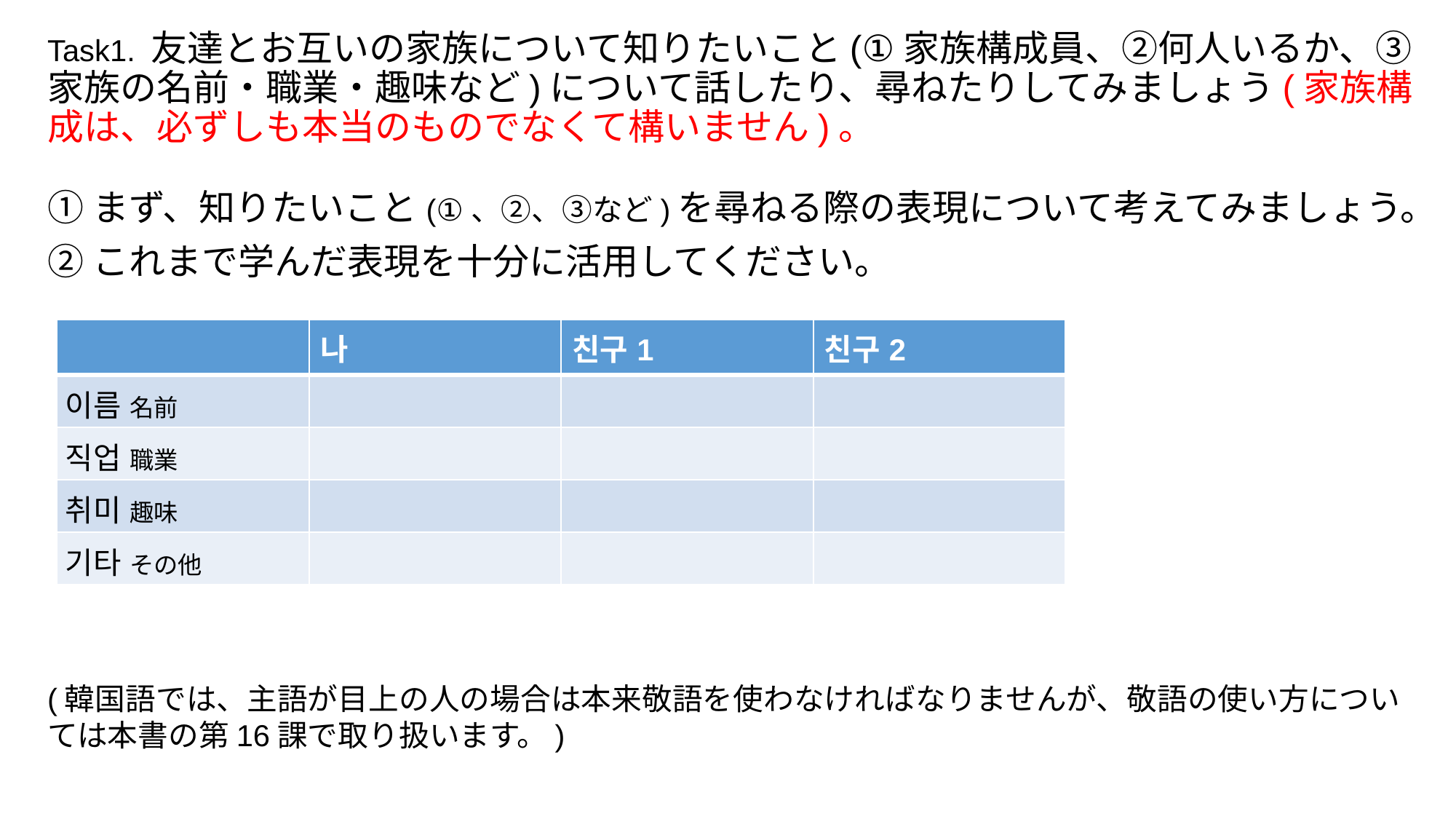

# Task1. 友達とお互いの家族について知りたいこと(①家族構成員、②何人いるか、③家族の名前・職業・趣味など)について話したり、尋ねたりしてみましょう(家族構成は、必ずしも本当のものでなくて構いません)。
①まず、知りたいこと(①、②、③など)を尋ねる際の表現について考えてみましょう。
②これまで学んだ表現を十分に活用してください。

(韓国語では、主語が目上の人の場合は本来敬語を使わなければなりませんが、敬語の使い方については本書の第16課で取り扱います。)

|  | 나 | 친구1 | 친구2 |
| --- | --- | --- | --- |
| 이름 名前 |  |  |  |
| 직업 職業 |  |  |  |
| 취미 趣味 |  |  |  |
| 기타 その他 |  |  |  |